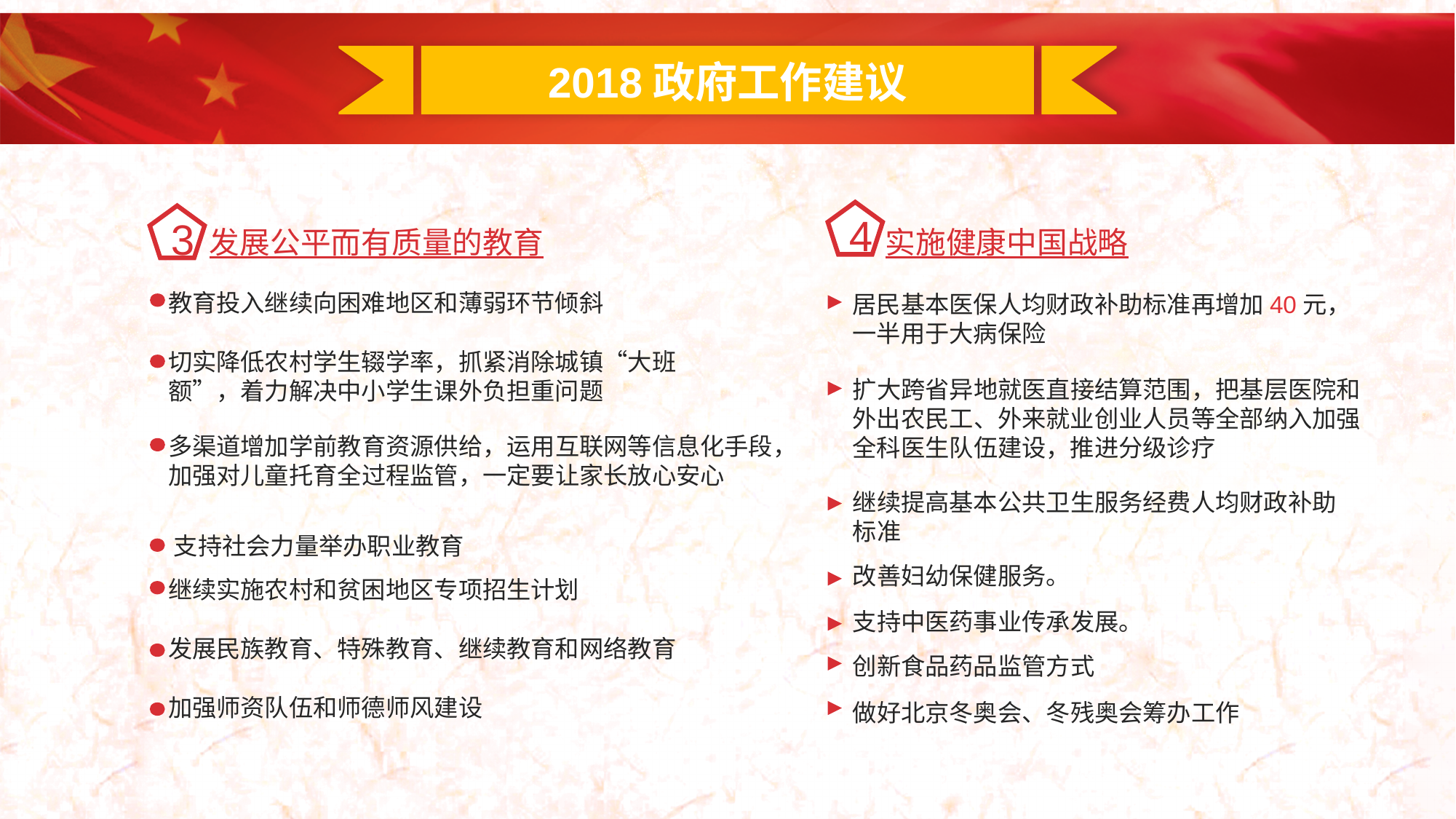

2018政府工作建议
4
3
发展公平而有质量的教育
实施健康中国战略
教育投入继续向困难地区和薄弱环节倾斜
居民基本医保人均财政补助标准再增加40元，一半用于大病保险

切实降低农村学生辍学率，抓紧消除城镇“大班额”，着力解决中小学生课外负担重问题

扩大跨省异地就医直接结算范围，把基层医院和外出农民工、外来就业创业人员等全部纳入加强全科医生队伍建设，推进分级诊疗

多渠道增加学前教育资源供给，运用互联网等信息化手段，加强对儿童托育全过程监管，一定要让家长放心安心

继续提高基本公共卫生服务经费人均财政补助标准

支持社会力量举办职业教育

改善妇幼保健服务。
继续实施农村和贫困地区专项招生计划

支持中医药事业传承发展。

发展民族教育、特殊教育、继续教育和网络教育

创新食品药品监管方式

加强师资队伍和师德师风建设
做好北京冬奥会、冬残奥会筹办工作